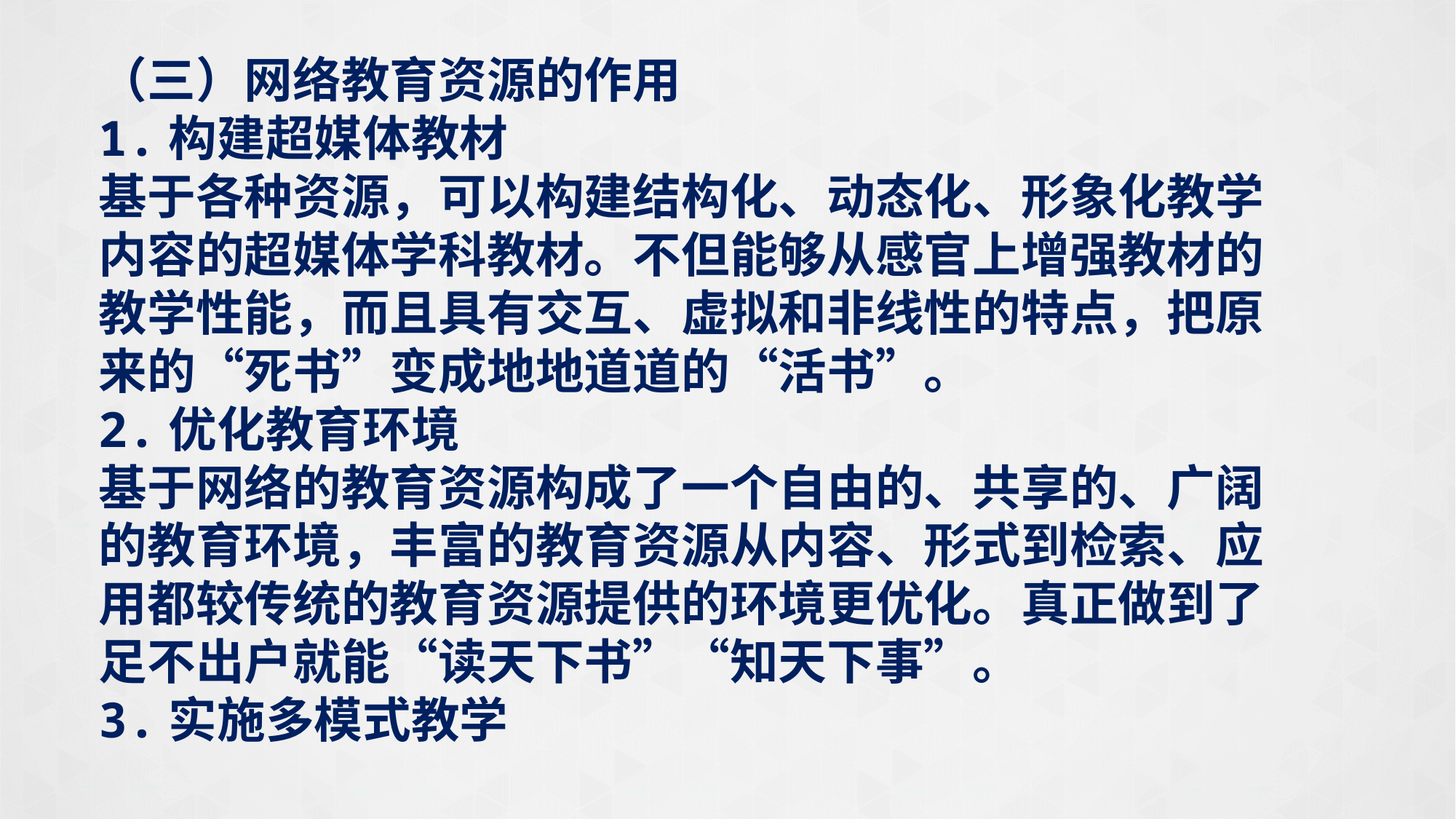

（三）网络教育资源的作用
1.构建超媒体教材
基于各种资源，可以构建结构化、动态化、形象化教学内容的超媒体学科教材。不但能够从感官上增强教材的教学性能，而且具有交互、虚拟和非线性的特点，把原来的“死书”变成地地道道的“活书”。
2.优化教育环境
基于网络的教育资源构成了一个自由的、共享的、广阔的教育环境，丰富的教育资源从内容、形式到检索、应用都较传统的教育资源提供的环境更优化。真正做到了足不出户就能“读天下书”“知天下事”。
3.实施多模式教学